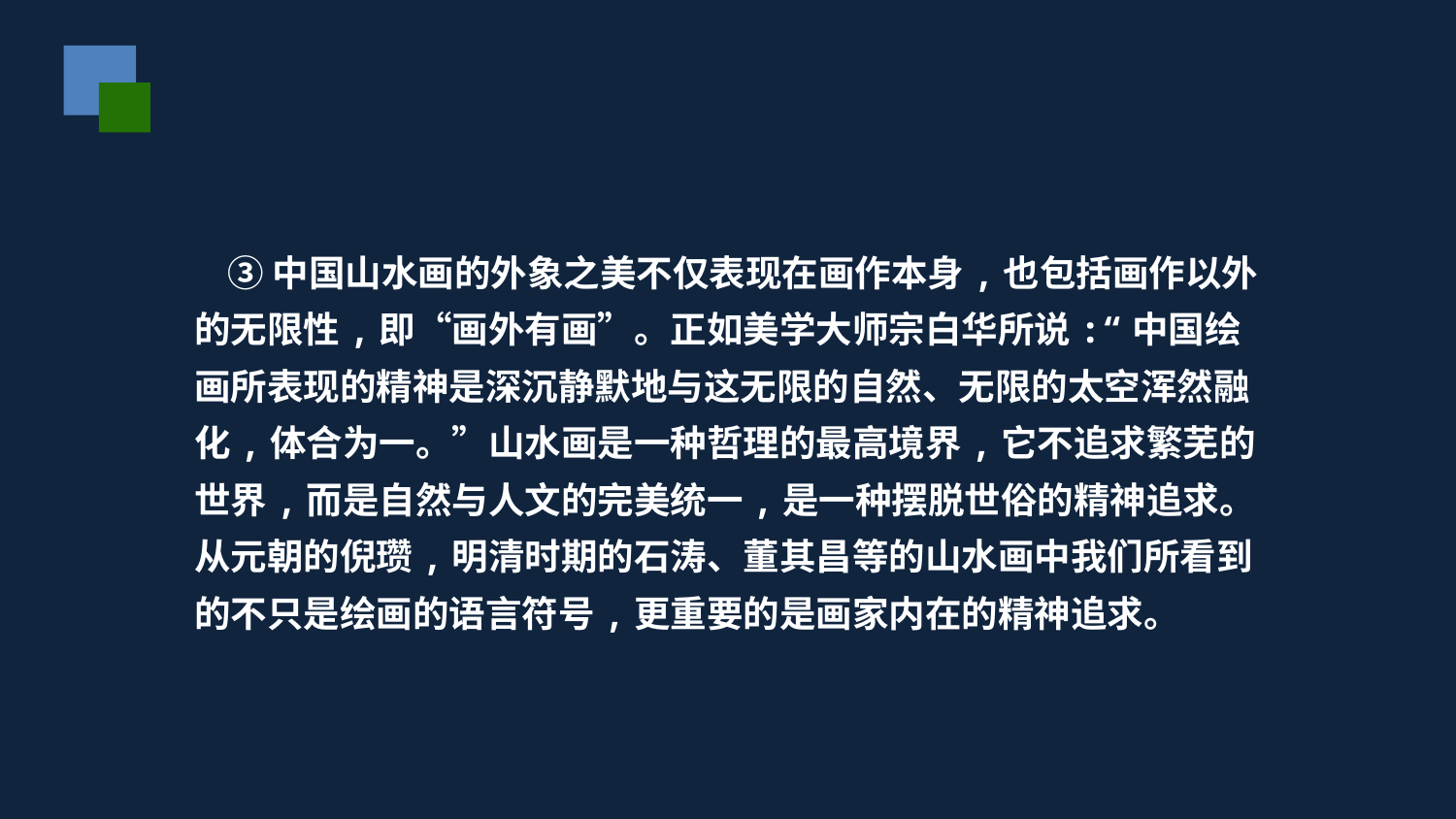

#

    ③中国山水画的外象之美不仅表现在画作本身,也包括画作以外的无限性,即“画外有画”。正如美学大师宗白华所说:“中国绘画所表现的精神是深沉静默地与这无限的自然、无限的太空浑然融化,体合为一。”山水画是一种哲理的最高境界,它不追求繁芜的世界,而是自然与人文的完美统一,是一种摆脱世俗的精神追求。从元朝的倪瓒,明清时期的石涛、董其昌等的山水画中我们所看到的不只是绘画的语言符号,更重要的是画家内在的精神追求。